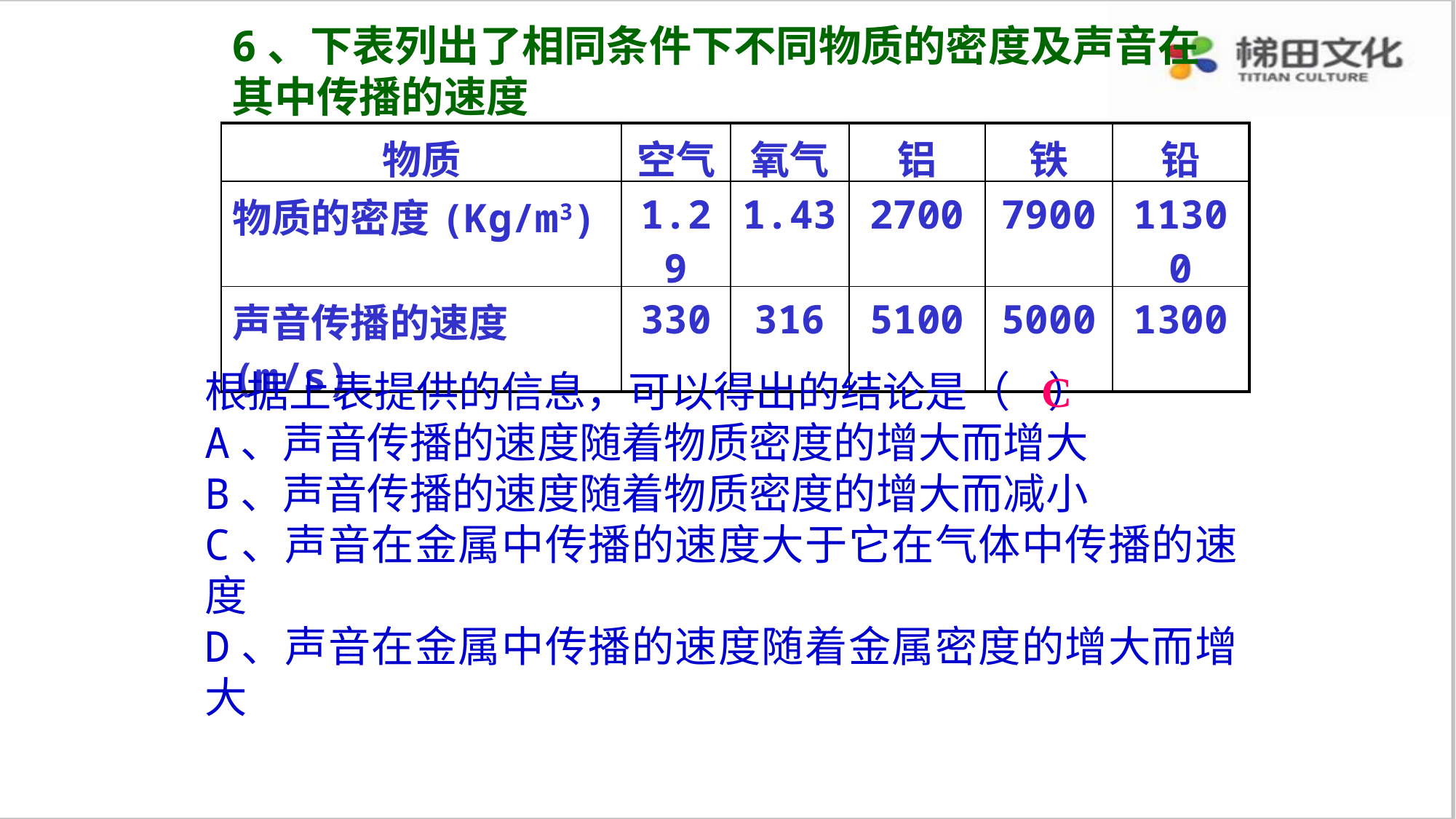

6、下表列出了相同条件下不同物质的密度及声音在其中传播的速度
| 物质 | 空气 | 氧气 | 铝 | 铁 | 铅 |
| --- | --- | --- | --- | --- | --- |
| 物质的密度(Kg/m3) | 1.29 | 1.43 | 2700 | 7900 | 11300 |
| 声音传播的速度(m/s) | 330 | 316 | 5100 | 5000 | 1300 |
根据上表提供的信息，可以得出的结论是（    ）
A、声音传播的速度随着物质密度的增大而增大
B、声音传播的速度随着物质密度的增大而减小
C、声音在金属中传播的速度大于它在气体中传播的速度
D、声音在金属中传播的速度随着金属密度的增大而增大
C